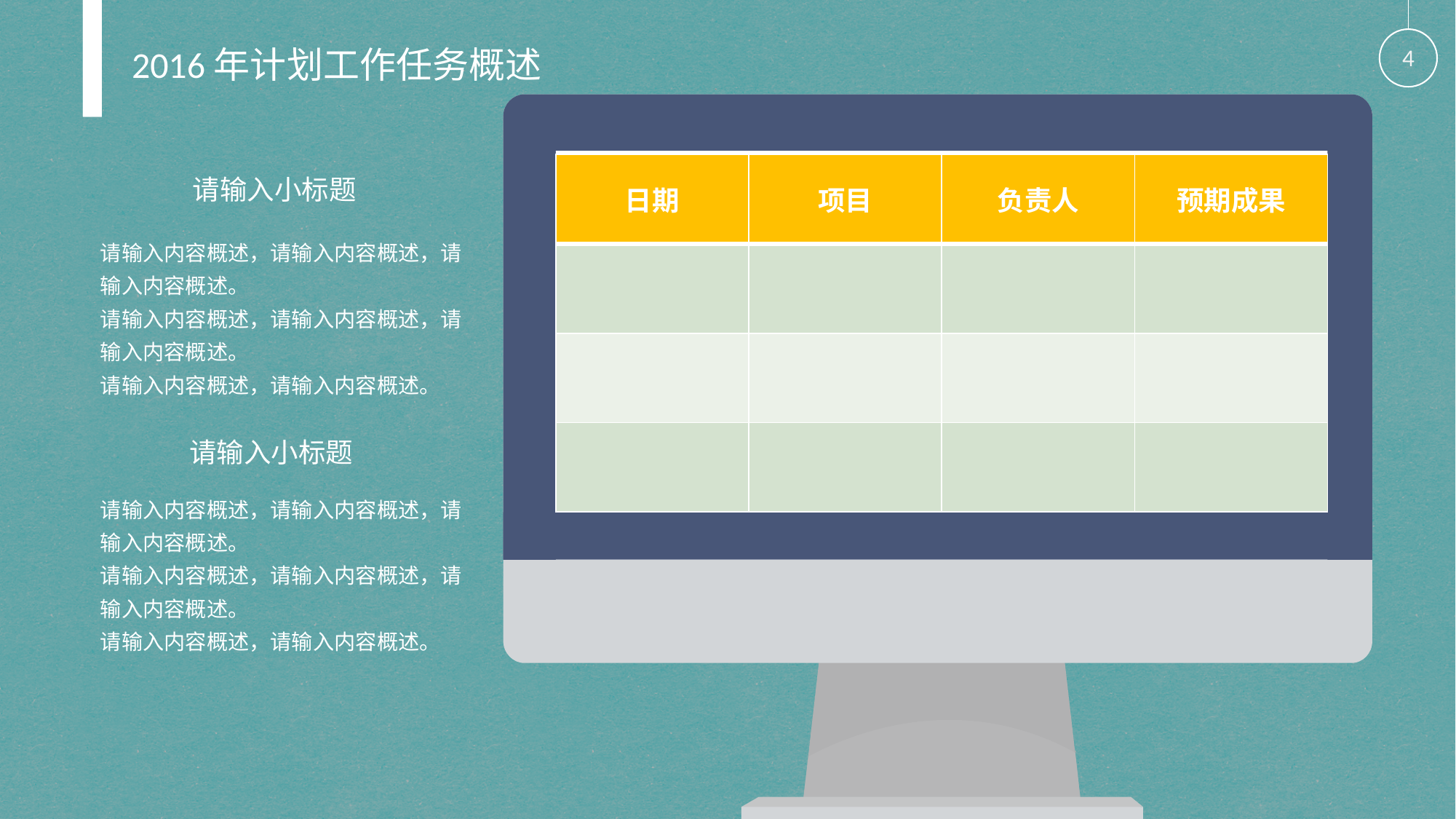

4
2016年计划工作任务概述

| 日期 | 项目 | 负责人 | 预期成果 |
| --- | --- | --- | --- |
|  |  |  |  |
|  |  |  |  |
|  |  |  |  |
请输入小标题
请输入内容概述，请输入内容概述，请输入内容概述。
请输入内容概述，请输入内容概述，请输入内容概述。
请输入内容概述，请输入内容概述。
请输入小标题
请输入内容概述，请输入内容概述，请输入内容概述。
请输入内容概述，请输入内容概述，请输入内容概述。
请输入内容概述，请输入内容概述。